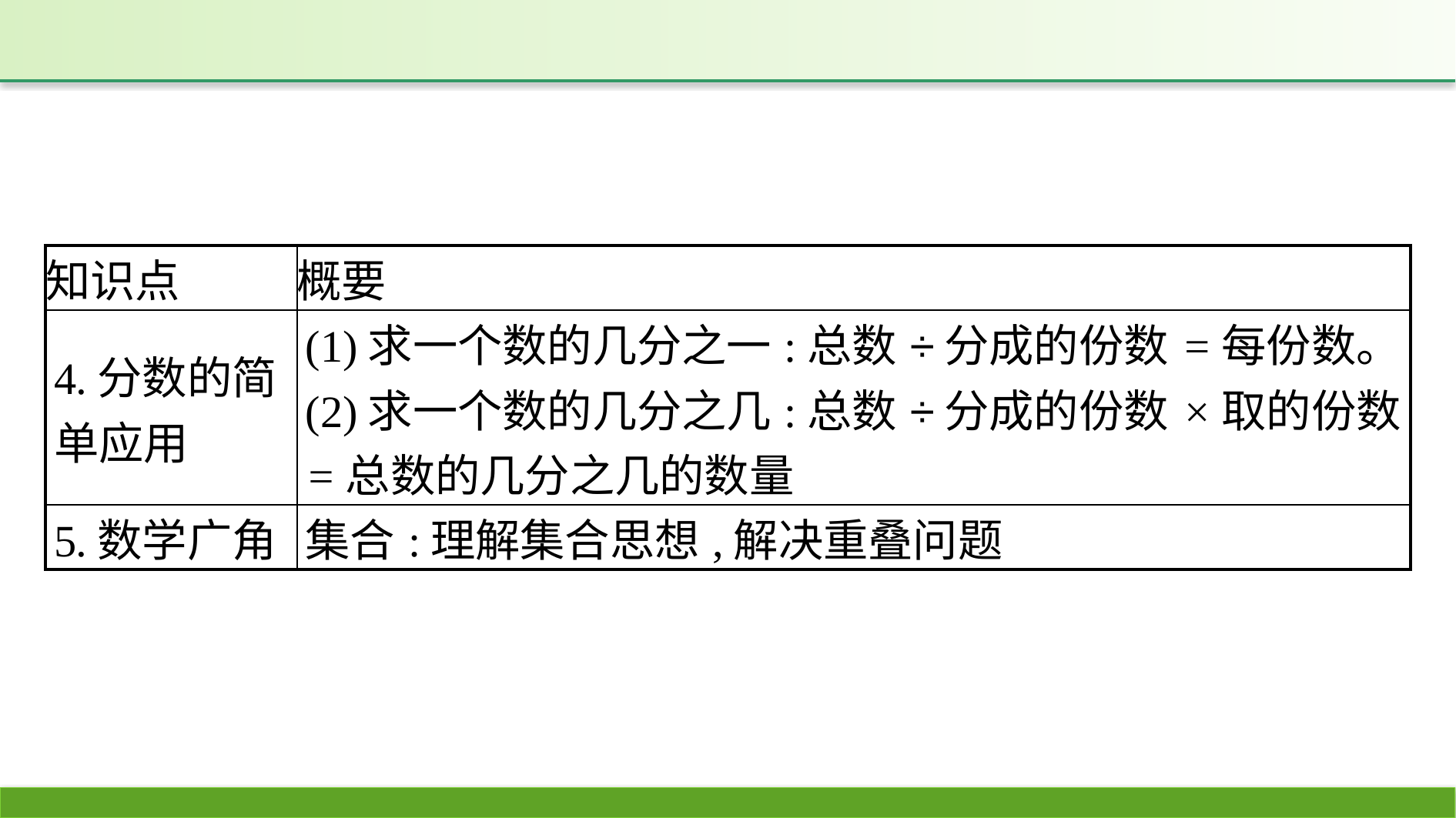

| 知识点 | 概要 |
| --- | --- |
| 4.分数的简单应用 | (1)求一个数的几分之一:总数÷分成的份数=每份数。 (2)求一个数的几分之几:总数÷分成的份数×取的份数=总数的几分之几的数量 |
| 5.数学广角 | 集合:理解集合思想,解决重叠问题 |